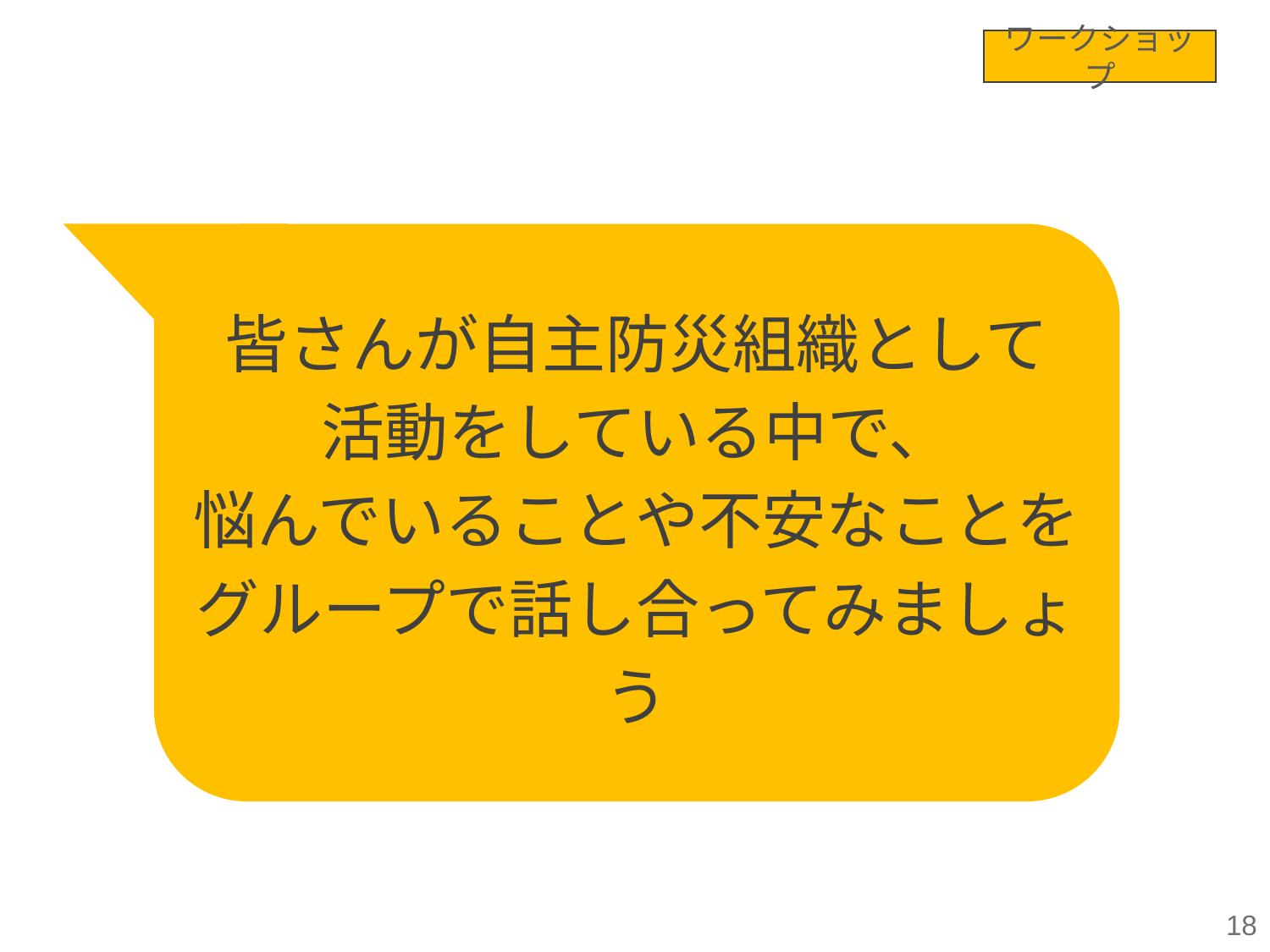

ワークショップ

皆さんが自主防災組織として
活動をしている中で、
悩んでいることや不安なことを
グループで話し合ってみましょう
18